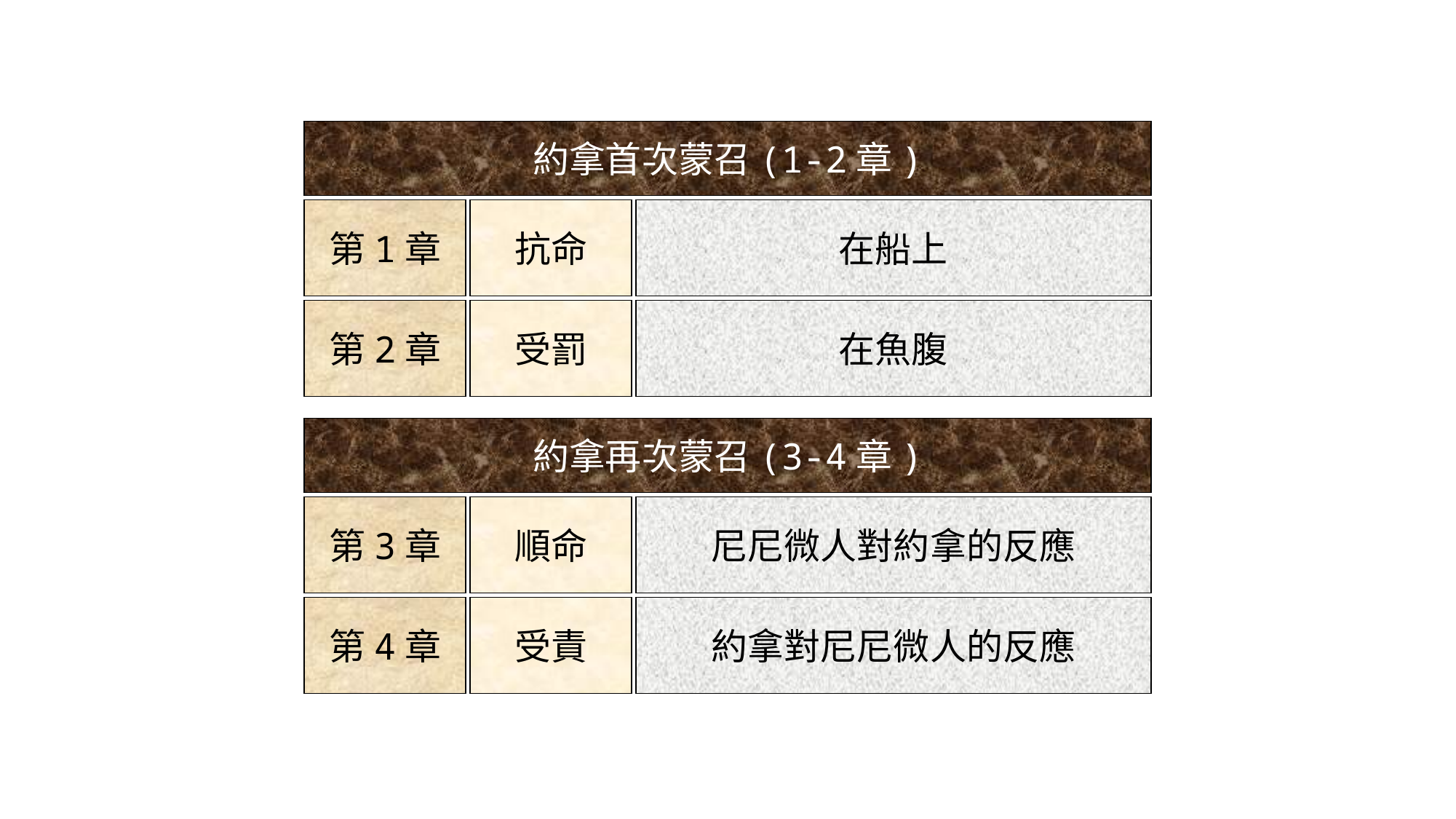

約拿首次蒙召(1-2章)
第1章
抗命
在船上
第2章
受罰
在魚腹
約拿再次蒙召(3-4章)
第3章
順命
尼尼微人對約拿的反應
第4章
受責
約拿對尼尼微人的反應